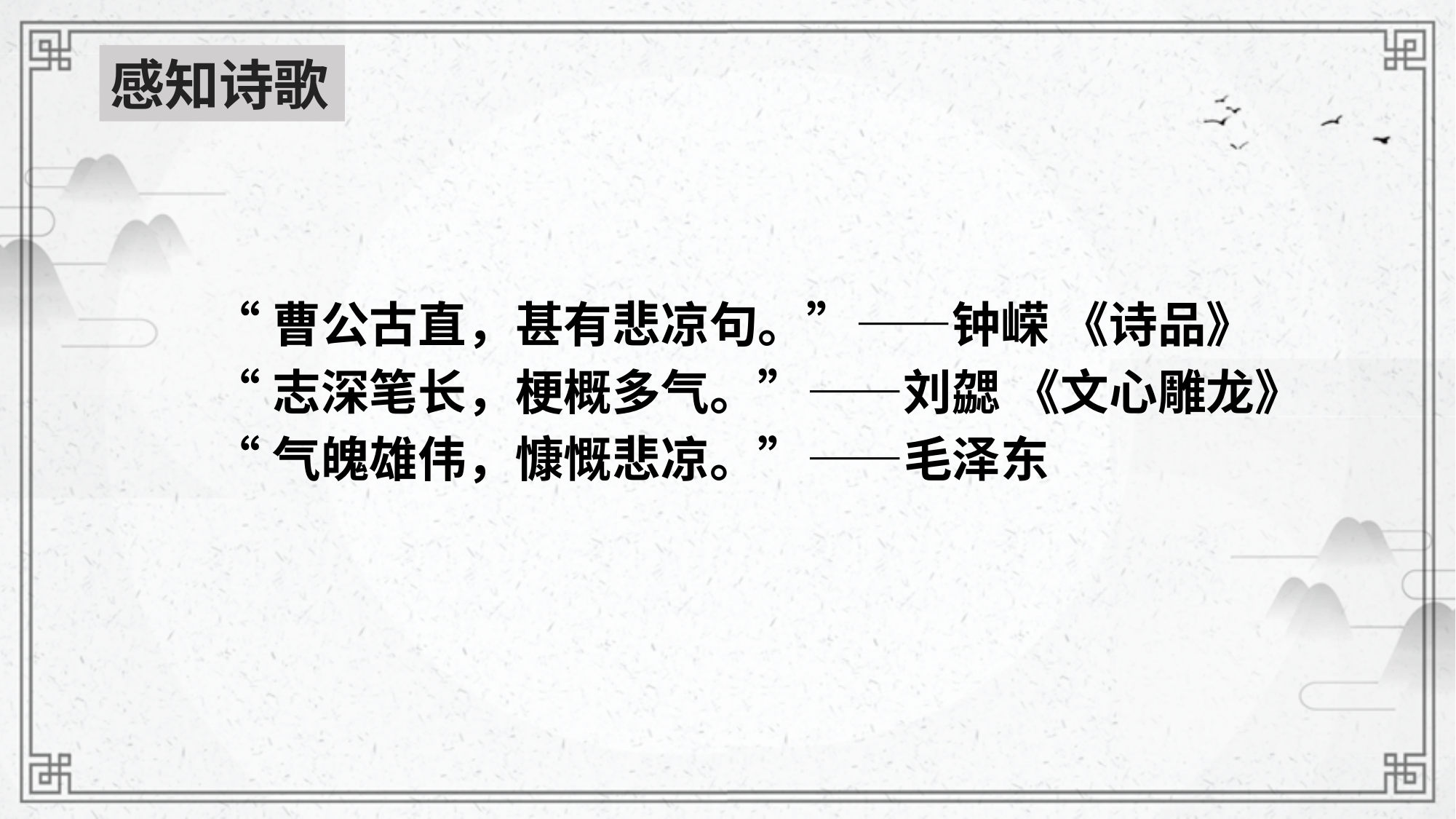

感知诗歌

“曹公古直，甚有悲凉句。”——钟嵘 《诗品》
“志深笔长，梗概多气。”——刘勰 《文心雕龙》
“气魄雄伟，慷慨悲凉。”——毛泽东